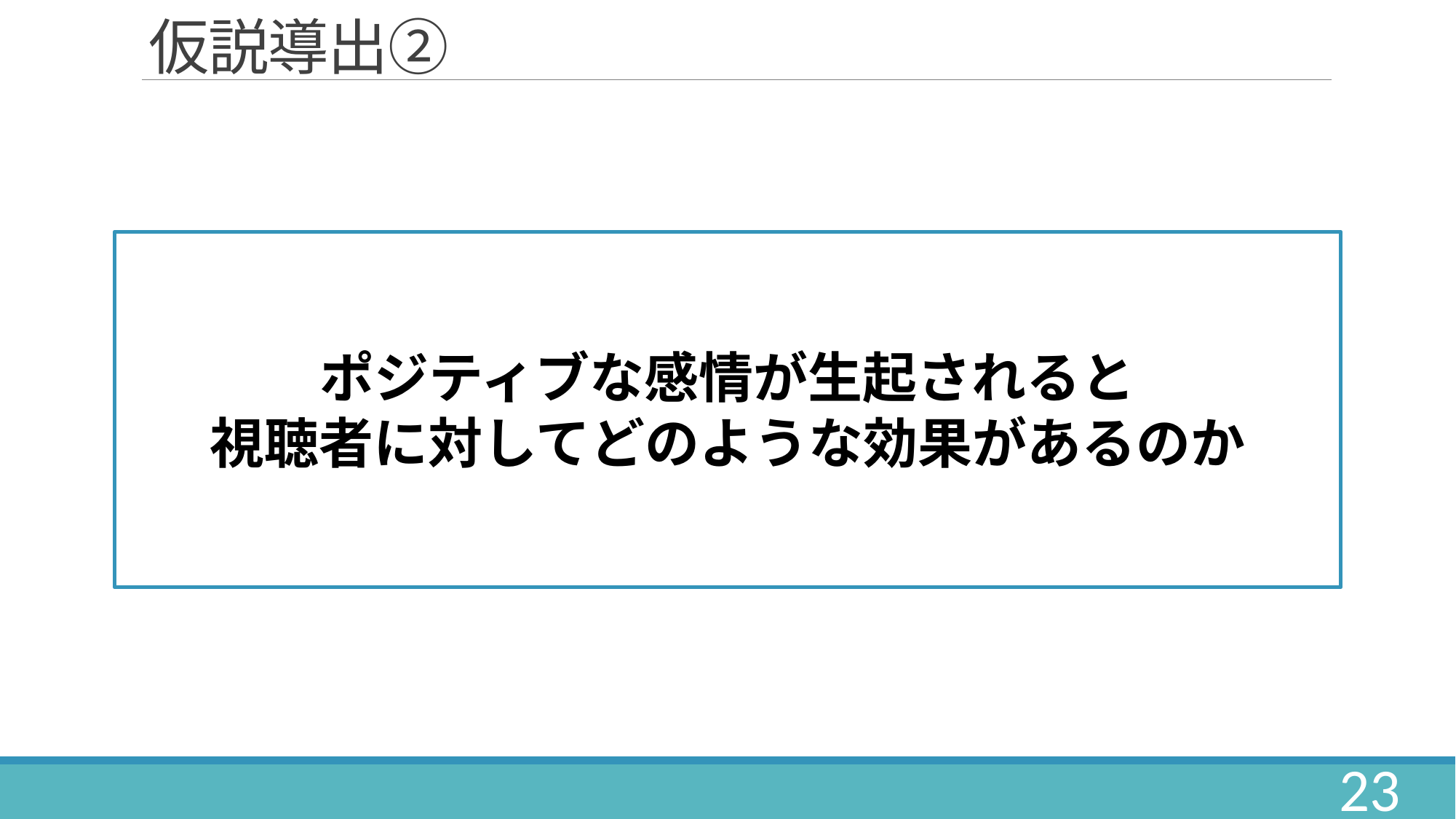

# 仮説導出②

ポジティブな感情が生起されると
視聴者に対してどのような効果があるのか
23